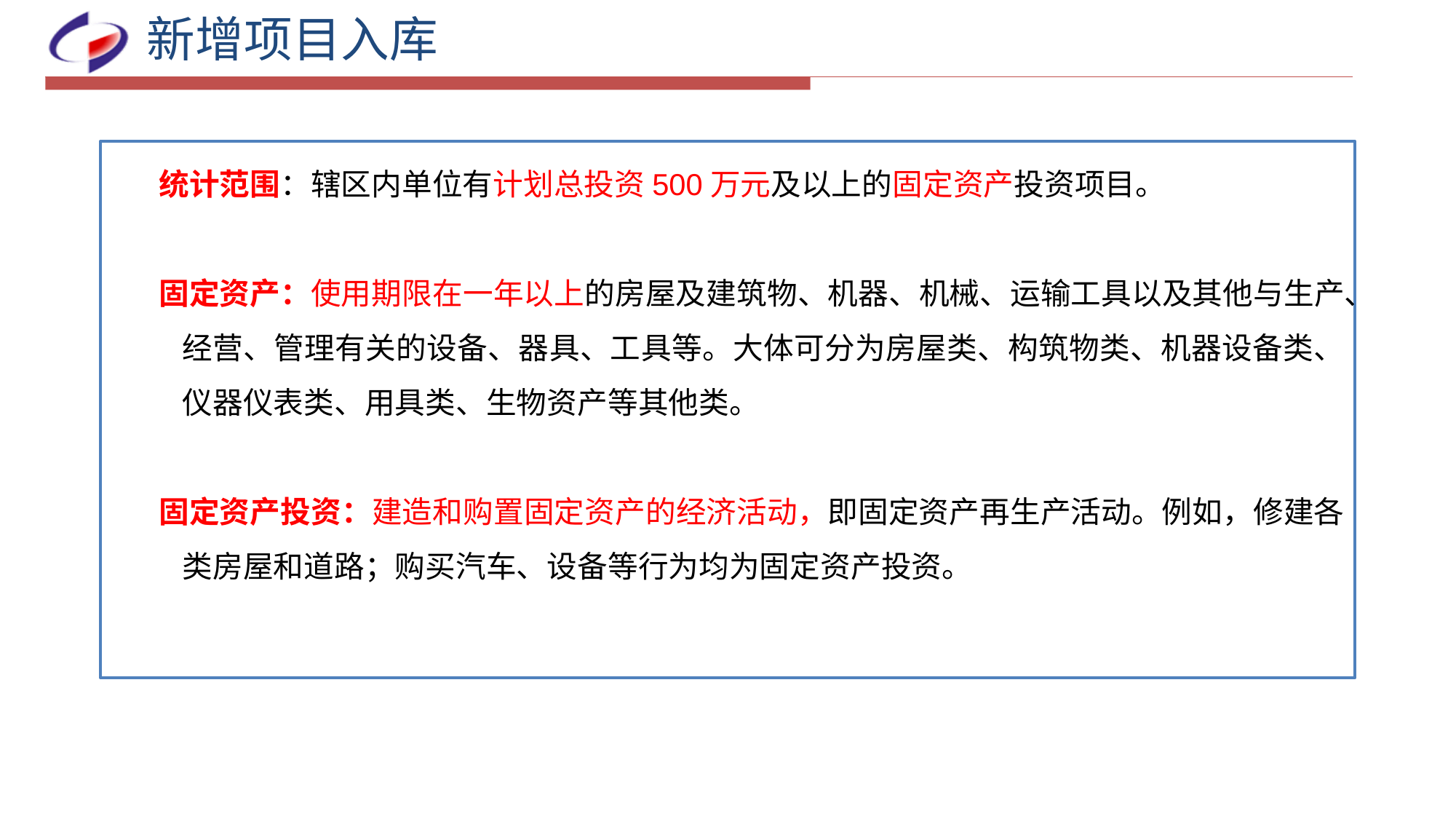

# 新增项目入库
统计范围：辖区内单位有计划总投资500万元及以上的固定资产投资项目。

固定资产：使用期限在一年以上的房屋及建筑物、机器、机械、运输工具以及其他与生产、经营、管理有关的设备、器具、工具等。大体可分为房屋类、构筑物类、机器设备类、仪器仪表类、用具类、生物资产等其他类。

固定资产投资：建造和购置固定资产的经济活动，即固定资产再生产活动。例如，修建各类房屋和道路；购买汽车、设备等行为均为固定资产投资。